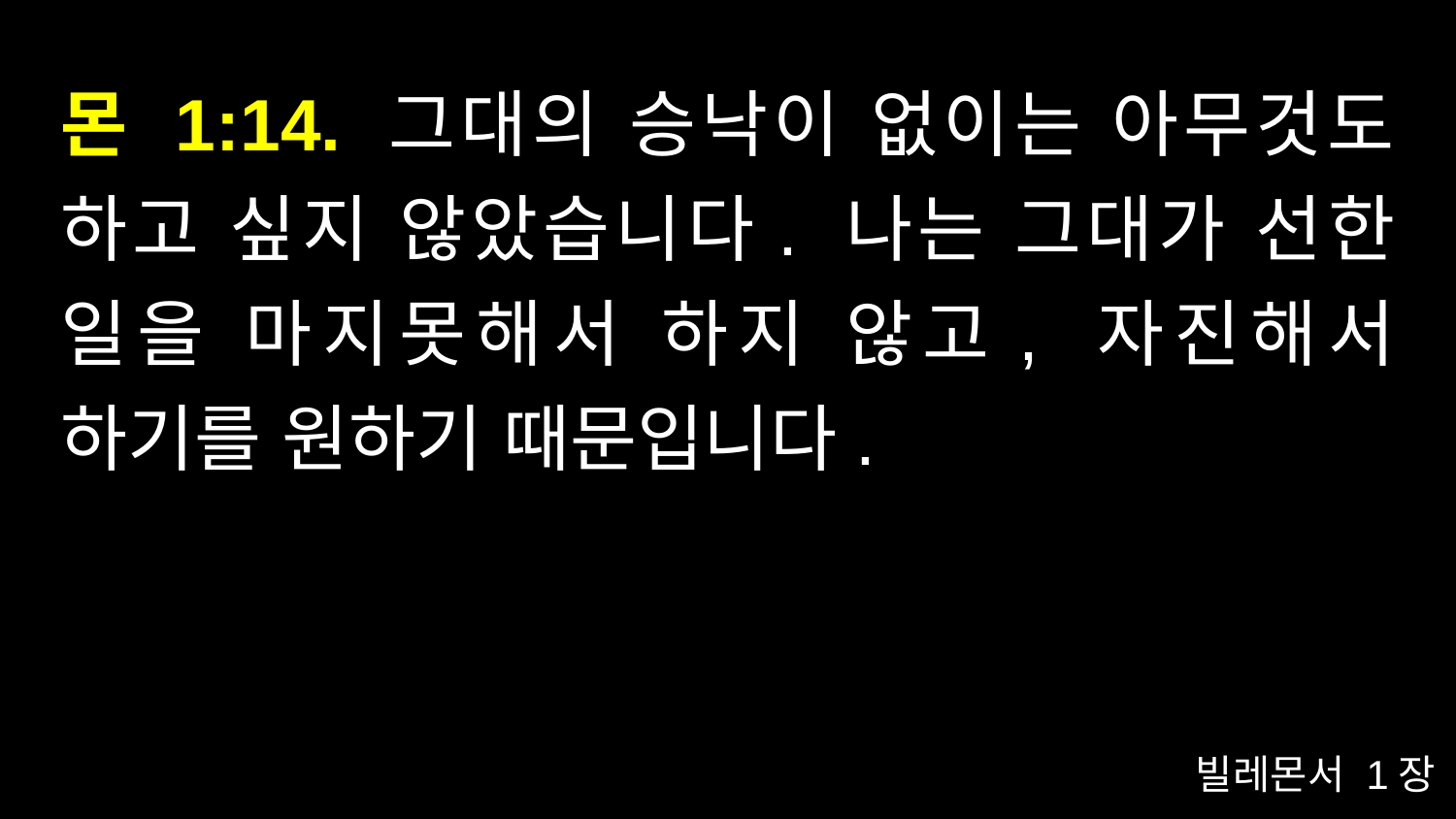

# 몬 1:14. 그대의 승낙이 없이는 아무것도 하고 싶지 않았습니다. 나는 그대가 선한 일을 마지못해서 하지 않고, 자진해서 하기를 원하기 때문입니다.
빌레몬서 1장